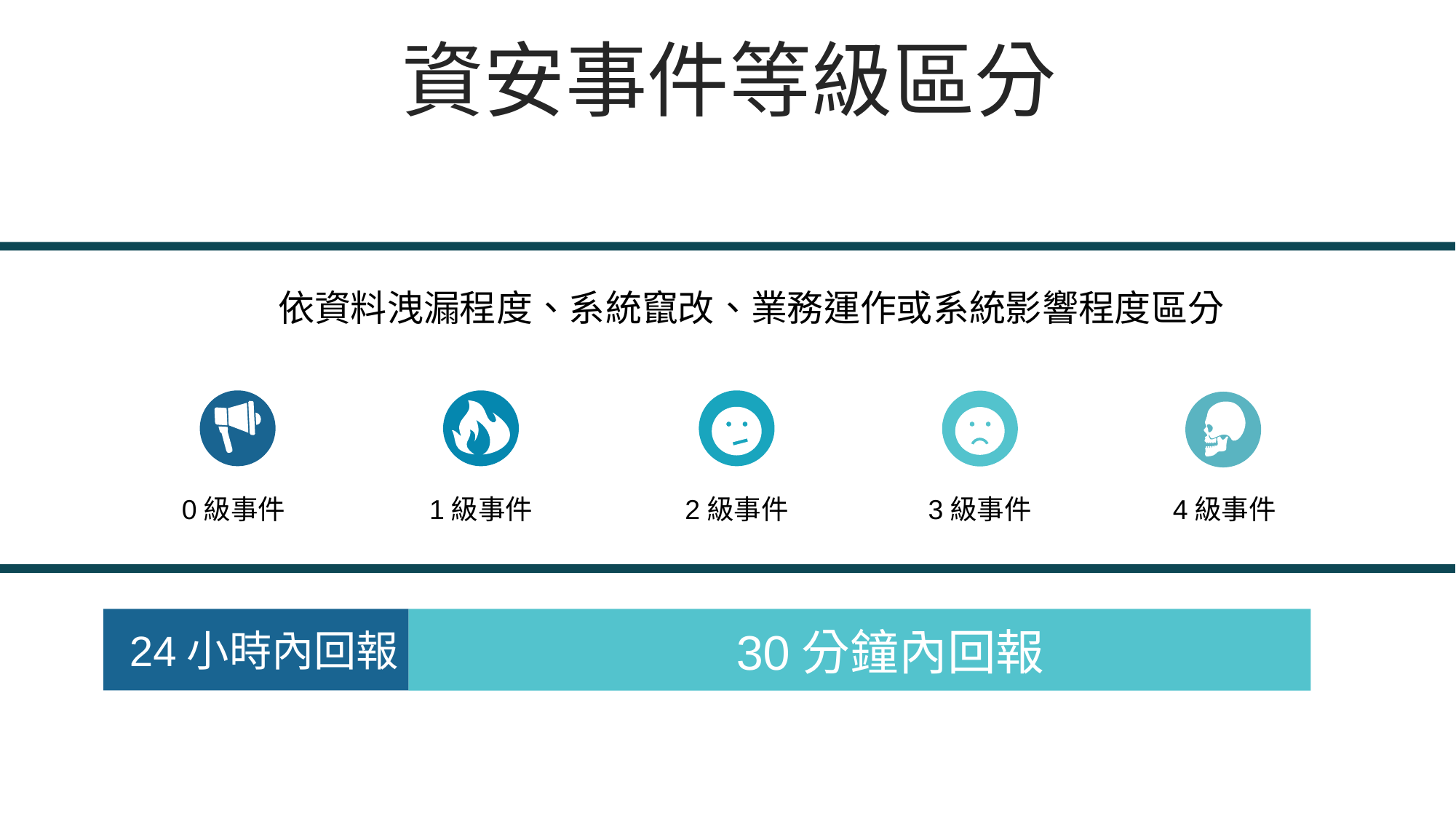

資安事件等級區分
依資料洩漏程度、系統竄改、業務運作或系統影響程度區分

0級事件
1級事件
2級事件
3級事件
4級事件

30分鐘內回報
24小時內回報